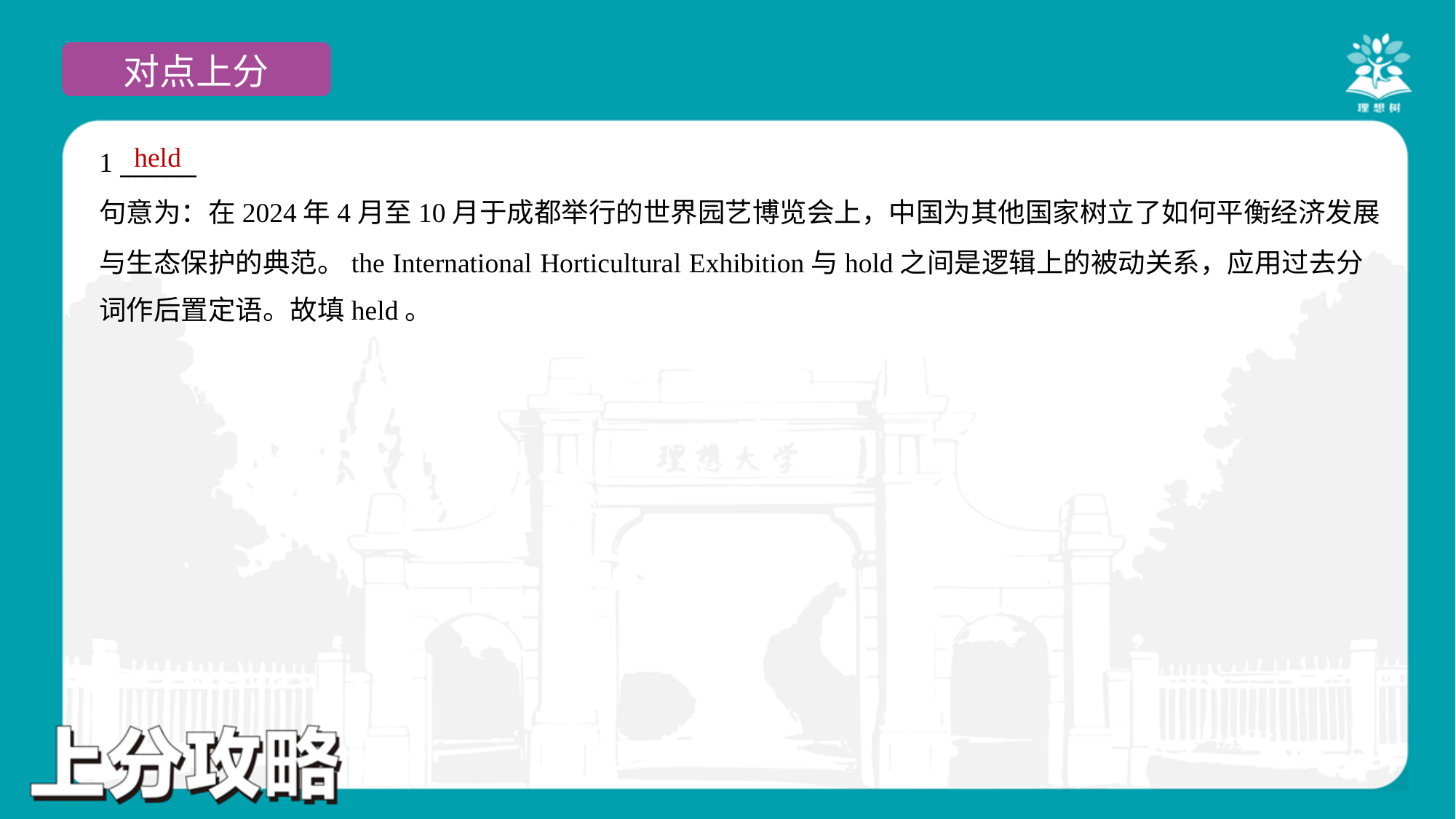

held
1 _____
句意为：在2024年4月至10月于成都举行的世界园艺博览会上，中国为其他国家树立了如何平衡经济发展
与生态保护的典范。the International Horticultural Exhibition与hold之间是逻辑上的被动关系，应用过去分
词作后置定语。故填held。